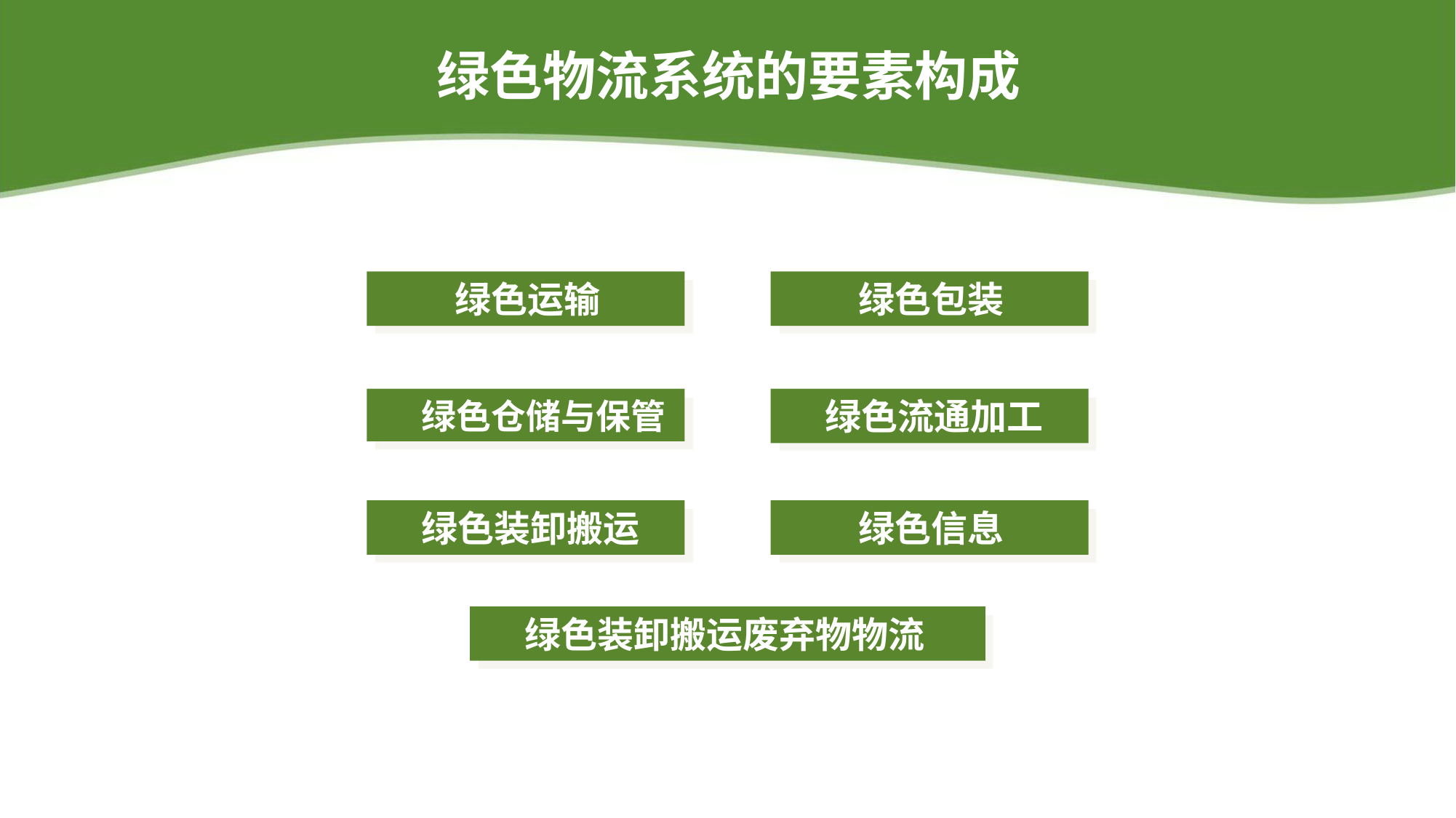

# 绿色物流系统的要素构成
   绿色运输
   绿色包装
绿色仓储与保管
绿色流通加工
绿色装卸搬运
   绿色信息
绿色装卸搬运废弃物物流